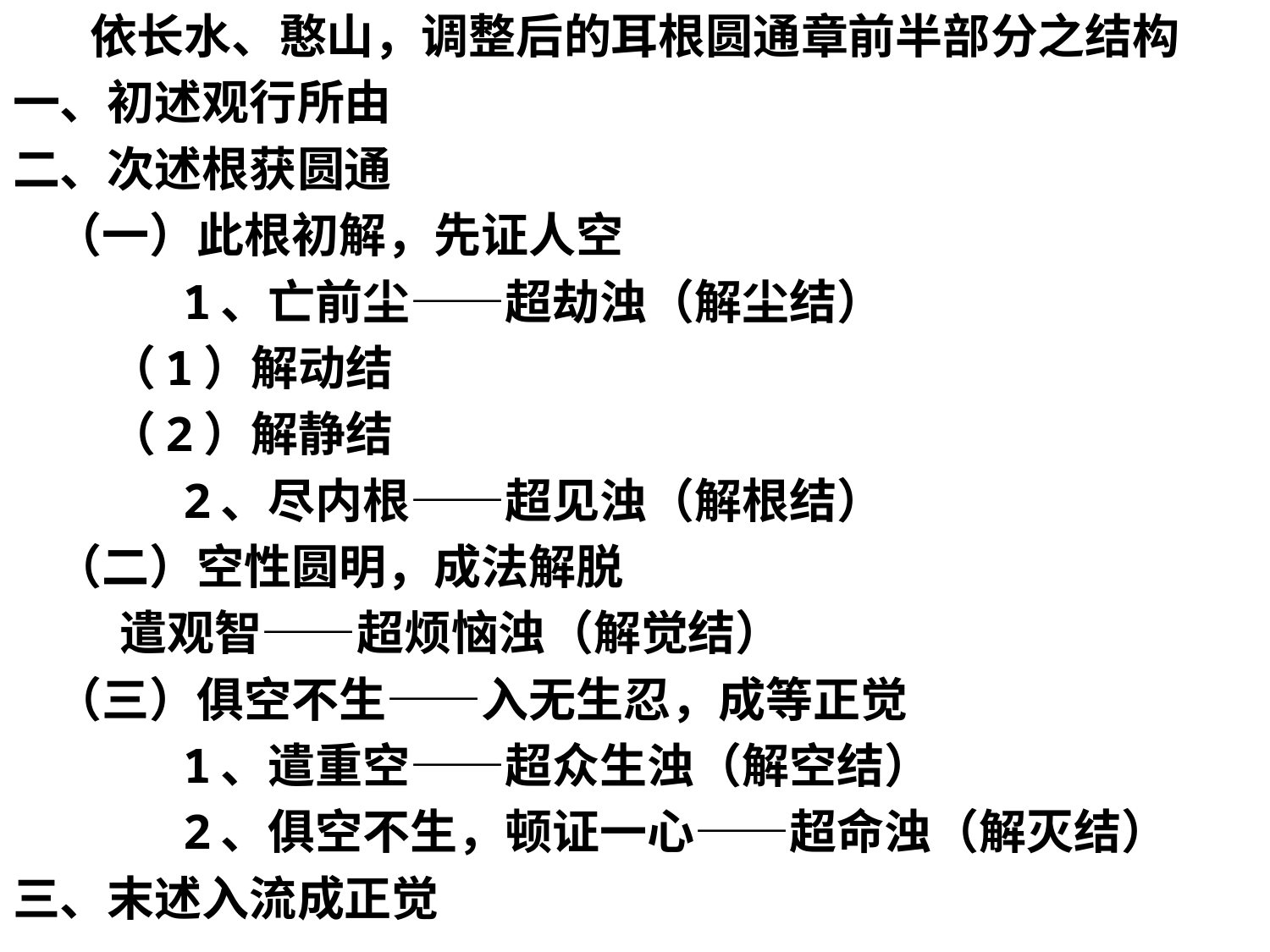

依长水、憨山，调整后的耳根圆通章前半部分之结构
一、初述观行所由
二、次述根获圆通
   （一）此根初解，先证人空
      1、亡前尘——超劫浊（解尘结）
        （1）解动结
        （2）解静结
      2、尽内根——超见浊（解根结）
   （二）空性圆明，成法解脱
         遣观智——超烦恼浊（解觉结）
   （三）俱空不生——入无生忍，成等正觉
      1、遣重空——超众生浊（解空结）
      2、俱空不生，顿证一心——超命浊（解灭结）
三、末述入流成正觉